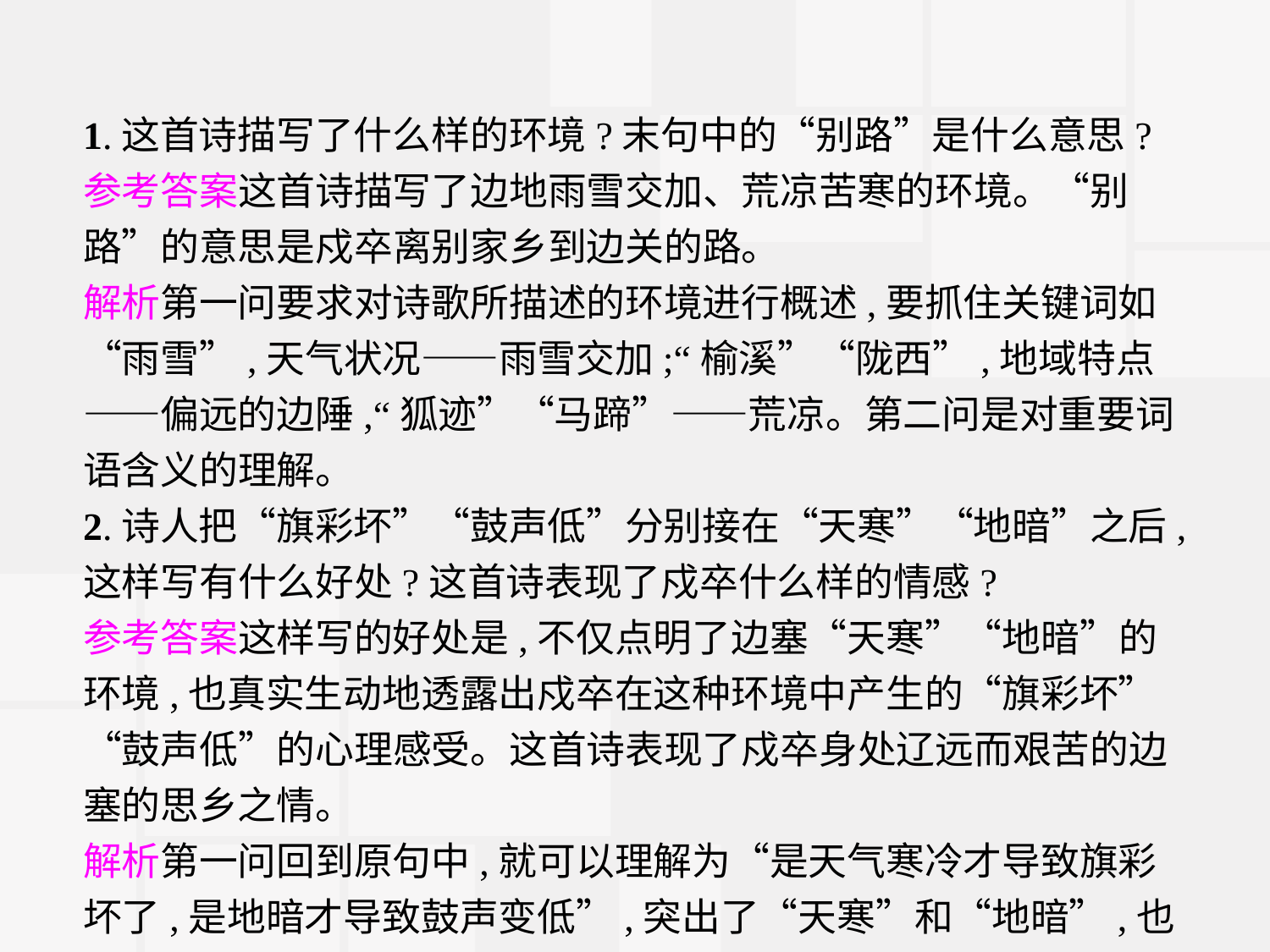

1.这首诗描写了什么样的环境?末句中的“别路”是什么意思?
参考答案这首诗描写了边地雨雪交加、荒凉苦寒的环境。“别路”的意思是戍卒离别家乡到边关的路。
解析第一问要求对诗歌所描述的环境进行概述,要抓住关键词如“雨雪”,天气状况——雨雪交加;“榆溪”“陇西”,地域特点——偏远的边陲,“狐迹”“马蹄”——荒凉。第二问是对重要词语含义的理解。
2.诗人把“旗彩坏”“鼓声低”分别接在“天寒”“地暗”之后,这样写有什么好处?这首诗表现了戍卒什么样的情感?
参考答案这样写的好处是,不仅点明了边塞“天寒”“地暗”的环境,也真实生动地透露出戍卒在这种环境中产生的“旗彩坏”“鼓声低”的心理感受。这首诗表现了戍卒身处辽远而艰苦的边塞的思乡之情。
解析第一问回到原句中,就可以理解为“是天气寒冷才导致旗彩坏了,是地暗才导致鼓声变低”,突出了“天寒”和“地暗”,也表现了环境给人的感受。戍卒的情感联系上一问的“别路”就容易理解了。